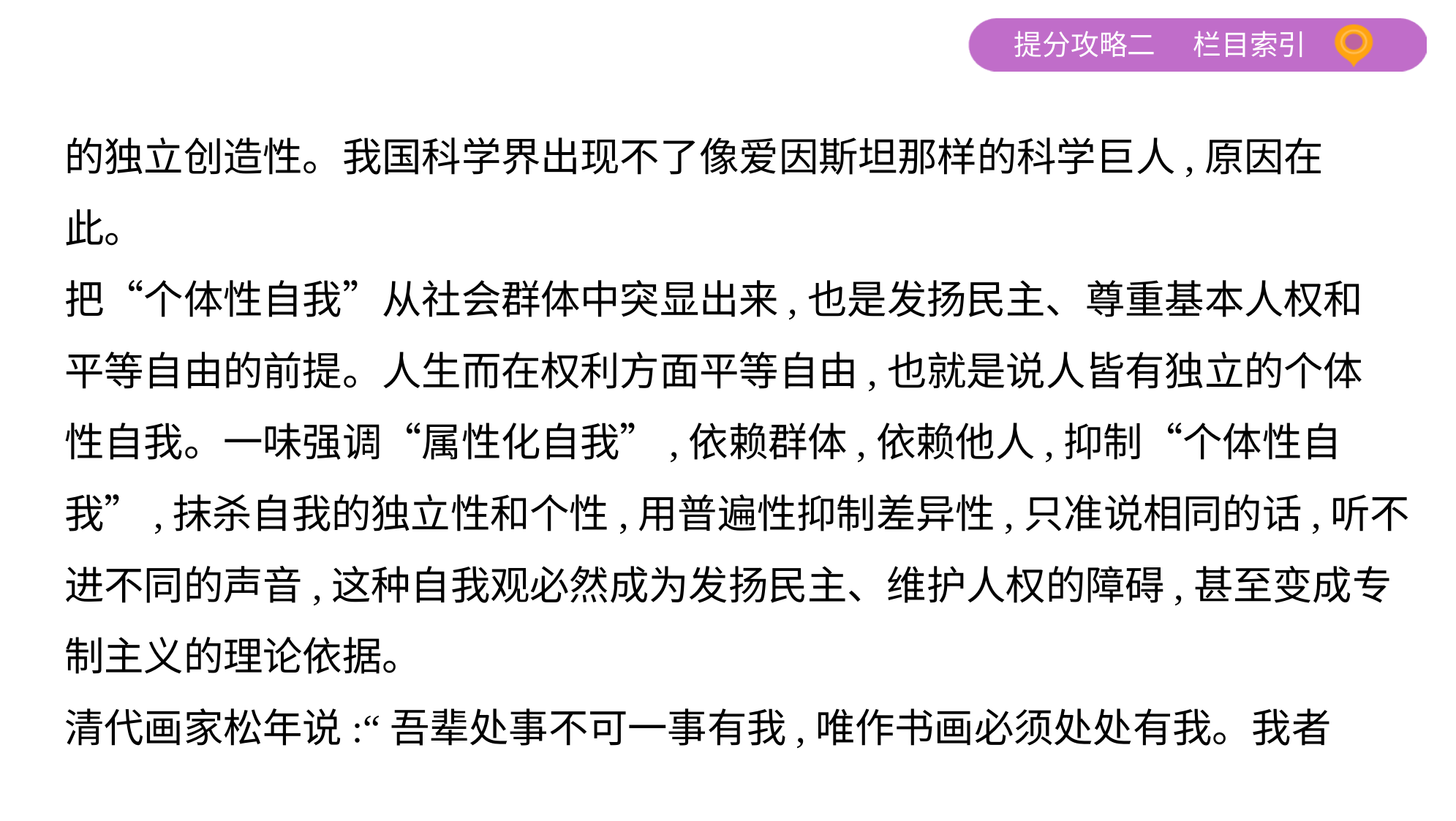

的独立创造性。我国科学界出现不了像爱因斯坦那样的科学巨人,原因在
此。
把“个体性自我”从社会群体中突显出来,也是发扬民主、尊重基本人权和
平等自由的前提。人生而在权利方面平等自由,也就是说人皆有独立的个体
性自我。一味强调“属性化自我”,依赖群体,依赖他人,抑制“个体性自
我”,抹杀自我的独立性和个性,用普遍性抑制差异性,只准说相同的话,听不
进不同的声音,这种自我观必然成为发扬民主、维护人权的障碍,甚至变成专
制主义的理论依据。
清代画家松年说:“吾辈处事不可一事有我,唯作书画必须处处有我。我者